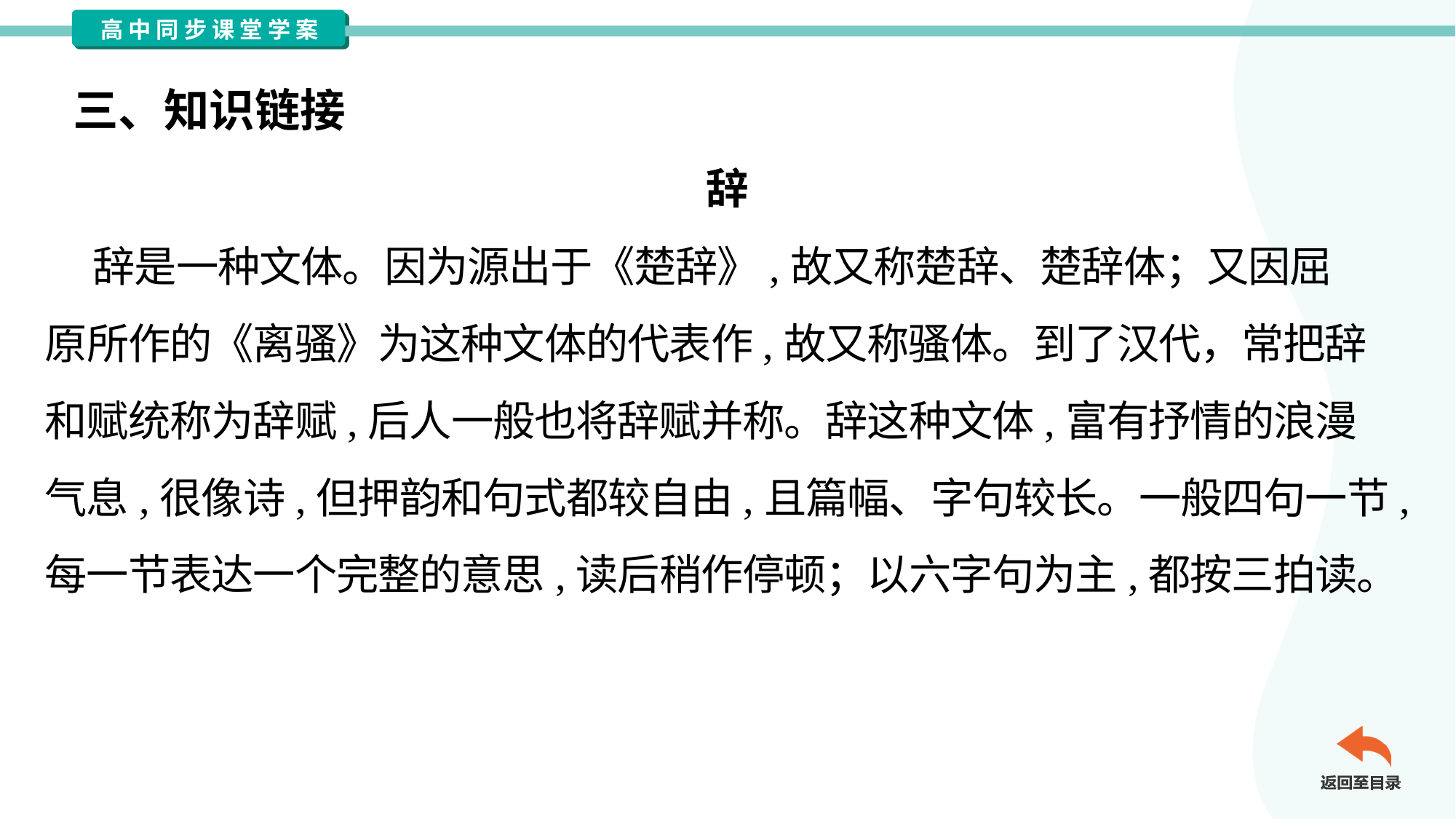

三、知识链接
辞
    辞是一种文体。因为源出于《楚辞》,故又称楚辞、楚辞体；又因屈
原所作的《离骚》为这种文体的代表作,故又称骚体。到了汉代，常把辞
和赋统称为辞赋,后人一般也将辞赋并称。辞这种文体,富有抒情的浪漫
气息,很像诗,但押韵和句式都较自由,且篇幅、字句较长。一般四句一节,
每一节表达一个完整的意思,读后稍作停顿；以六字句为主,都按三拍读。